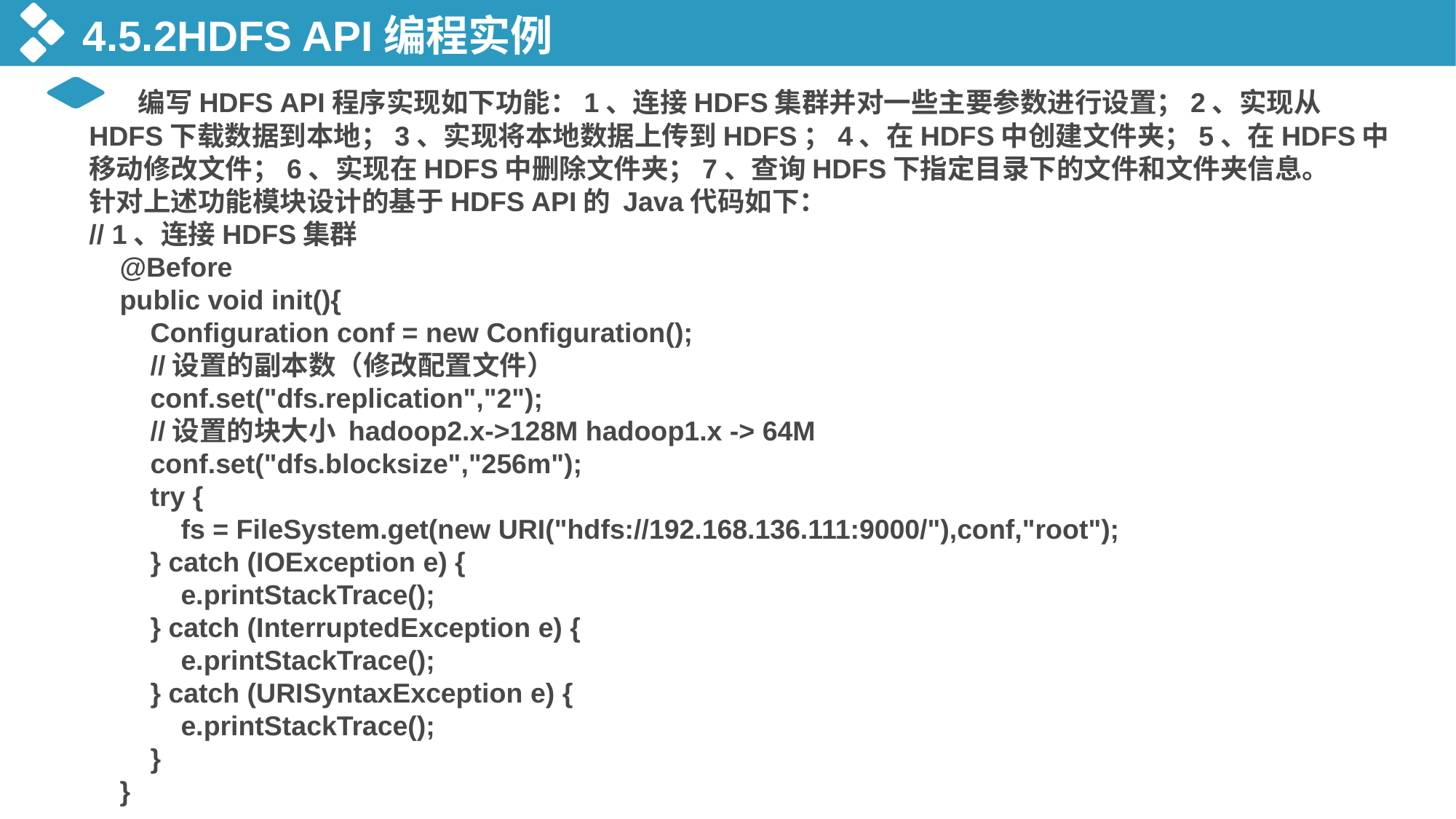

4.5.2HDFS API编程实例

      编写HDFS API程序实现如下功能：1、连接HDFS集群并对一些主要参数进行设置；2、实现从HDFS下载数据到本地；3、实现将本地数据上传到HDFS；4、在HDFS中创建文件夹；5、在HDFS中移动修改文件；6、实现在HDFS中删除文件夹；7、查询HDFS下指定目录下的文件和文件夹信息。
针对上述功能模块设计的基于HDFS API的 Java代码如下：
// 1、连接HDFS集群
    @Before
    public void init(){
        Configuration conf = new Configuration();
        //设置的副本数（修改配置文件）
        conf.set("dfs.replication","2");
        //设置的块大小 hadoop2.x->128M hadoop1.x -> 64M
        conf.set("dfs.blocksize","256m");
        try {
            fs = FileSystem.get(new URI("hdfs://192.168.136.111:9000/"),conf,"root");
        } catch (IOException e) {
            e.printStackTrace();
        } catch (InterruptedException e) {
            e.printStackTrace();
        } catch (URISyntaxException e) {
            e.printStackTrace();
        }
    }